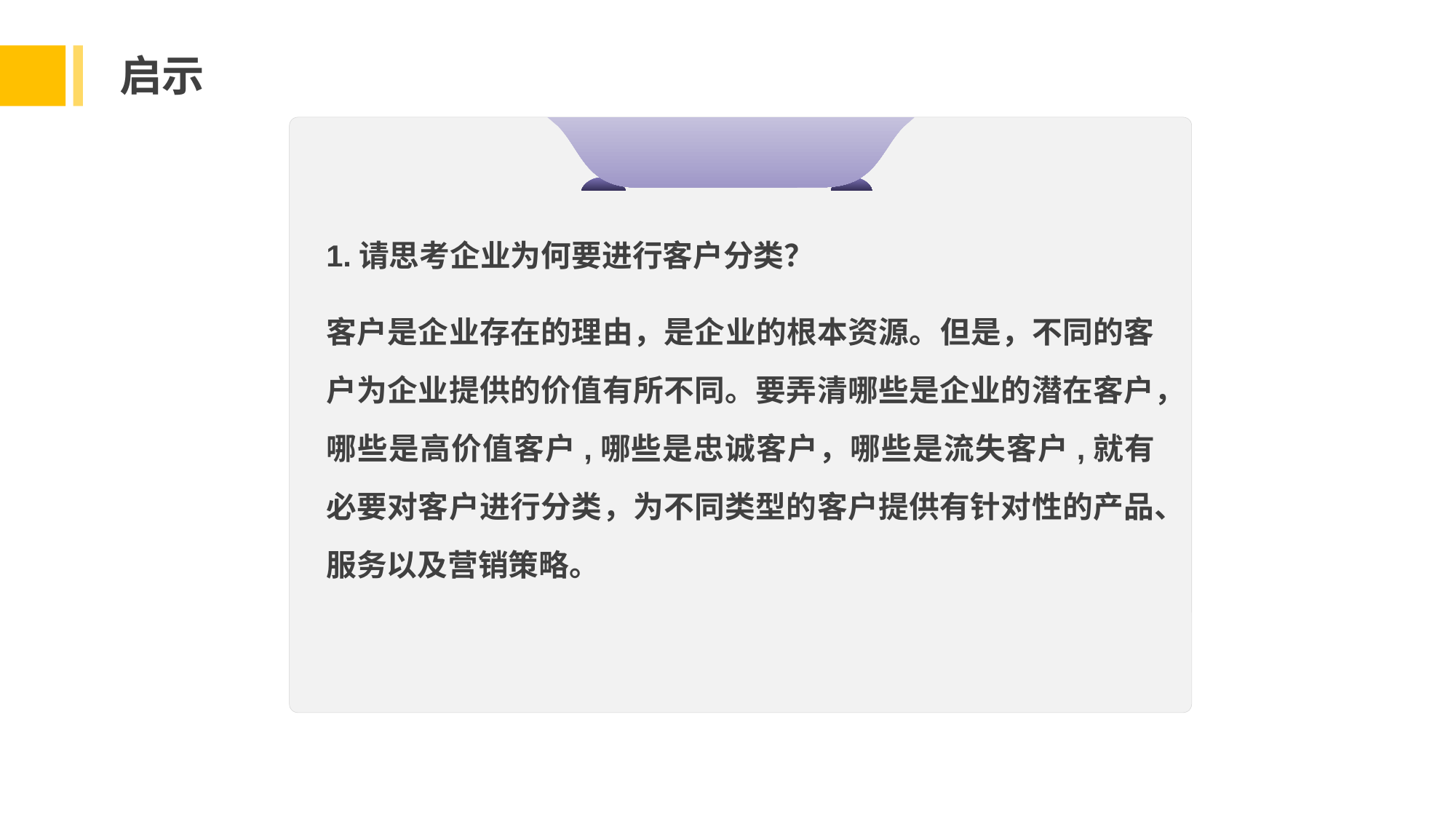

启示

1.请思考企业为何要进行客户分类？
客户是企业存在的理由，是企业的根本资源。但是，不同的客户为企业提供的价值有所不同。要弄清哪些是企业的潜在客户，哪些是高价值客户,哪些是忠诚客户，哪些是流失客户,就有必要对客户进行分类，为不同类型的客户提供有针对性的产品、服务以及营销策略。